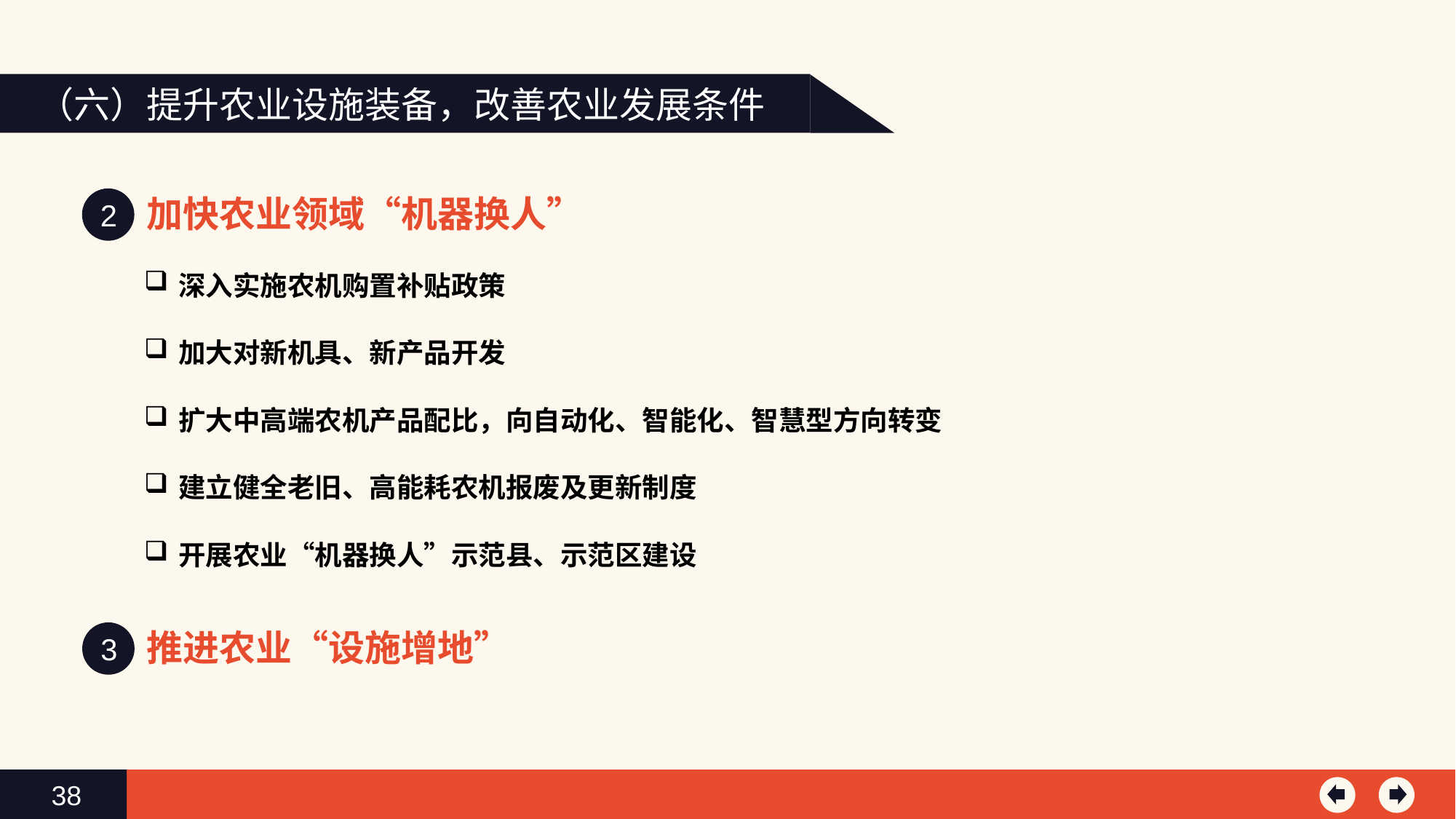

（六）提升农业设施装备，改善农业发展条件
加快农业领域“机器换人”
2
深入实施农机购置补贴政策
加大对新机具、新产品开发
扩大中高端农机产品配比，向自动化、智能化、智慧型方向转变
建立健全老旧、高能耗农机报废及更新制度
开展农业“机器换人”示范县、示范区建设
推进农业“设施增地”
3
38